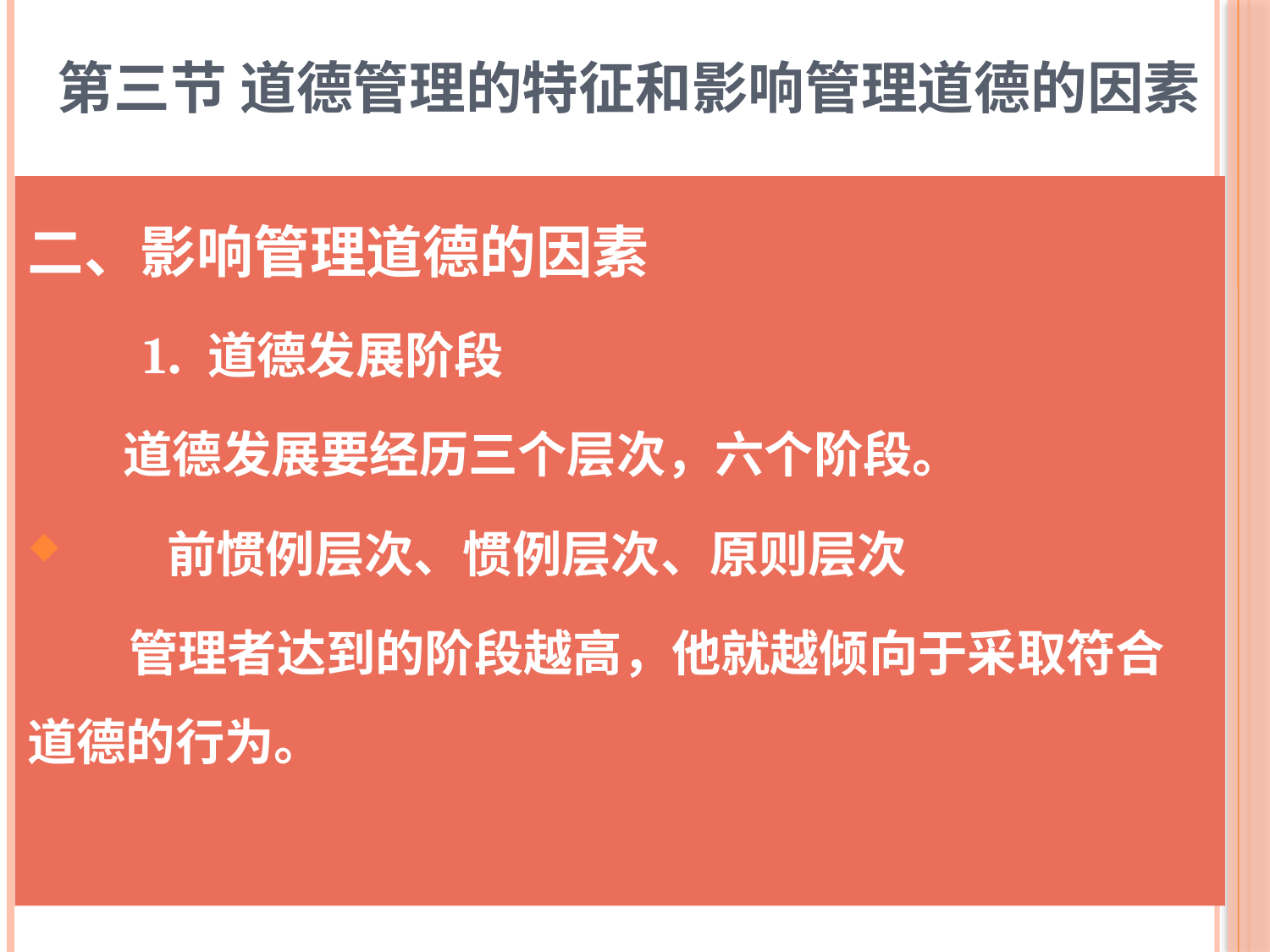

# 第三节 道德管理的特征和影响管理道德的因素
二、影响管理道德的因素
        1. 道德发展阶段
         道德发展要经历三个层次，六个阶段。
        前惯例层次、惯例层次、原则层次
        管理者达到的阶段越高，他就越倾向于采取符合道德的行为。